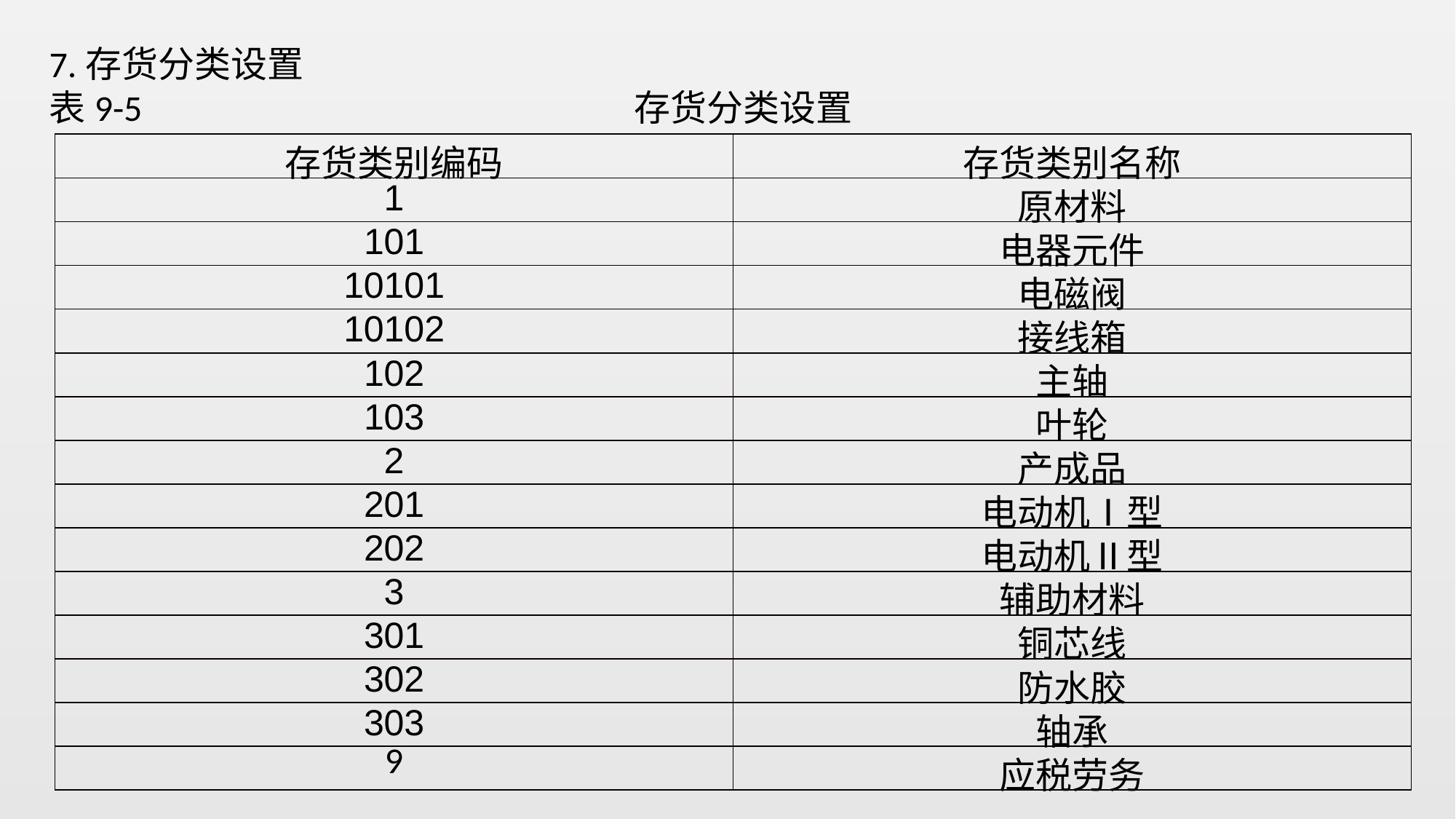

7.存货分类设置
表9-5                                                           存货分类设置
| 存货类别编码 | 存货类别名称 |
| --- | --- |
| 1 | 原材料 |
| 101 | 电器元件 |
| 10101 | 电磁阀 |
| 10102 | 接线箱 |
| 102 | 主轴 |
| 103 | 叶轮 |
| 2 | 产成品 |
| 201 | 电动机Ⅰ型 |
| 202 | 电动机Ⅱ型 |
| 3 | 辅助材料 |
| 301 | 铜芯线 |
| 302 | 防水胶 |
| 303 | 轴承 |
| 9 | 应税劳务 |